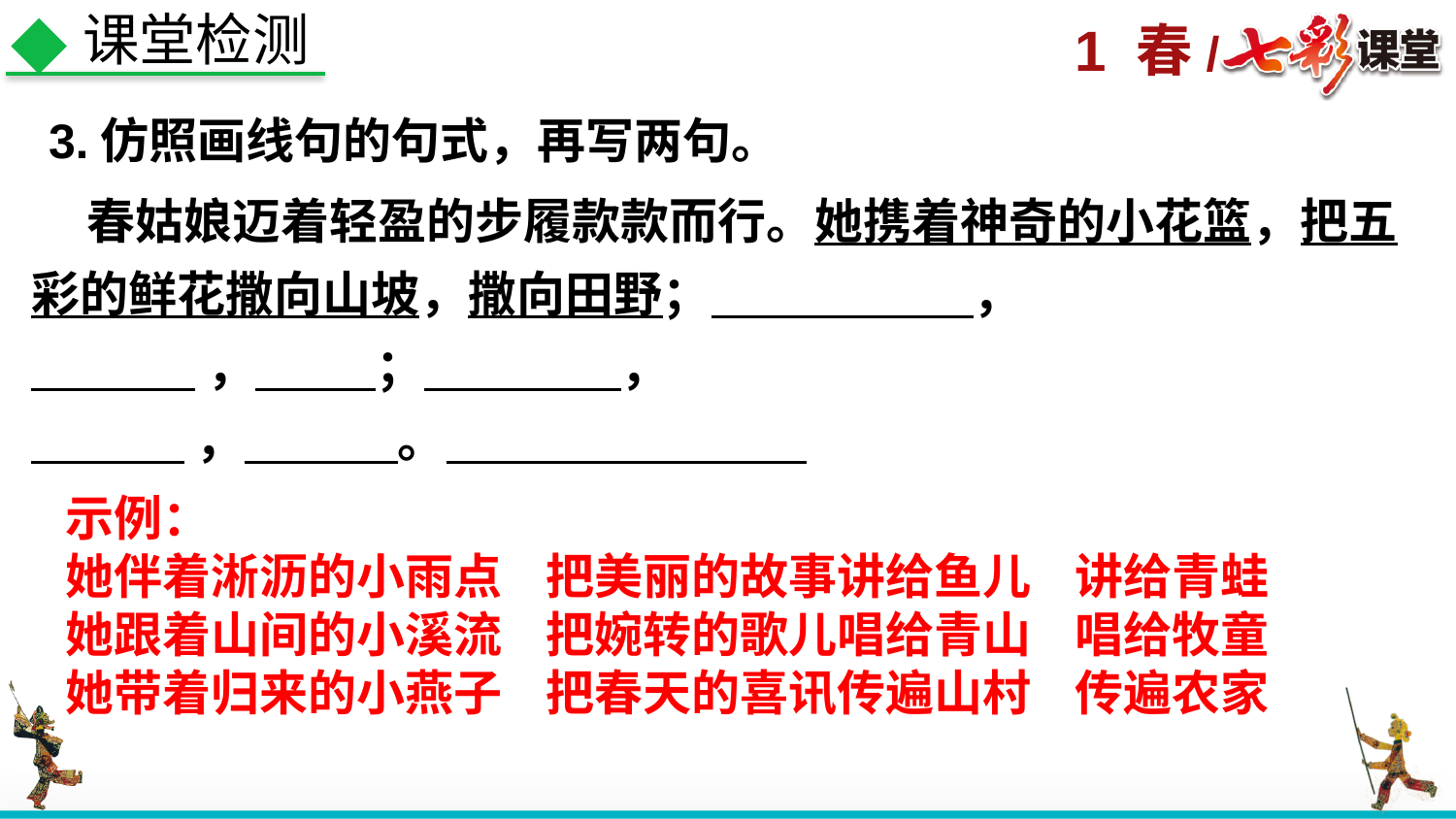

课堂检测

3.仿照画线句的句式，再写两句。
    春姑娘迈着轻盈的步履款款而行。她携着神奇的小花篮，把五彩的鲜花撒向山坡，撒向田野；                        ，
               ，           ；                  ，
              ，              。
示例：
她伴着淅沥的小雨点    把美丽的故事讲给鱼儿    讲给青蛙
她跟着山间的小溪流    把婉转的歌儿唱给青山    唱给牧童
她带着归来的小燕子    把春天的喜讯传遍山村    传遍农家